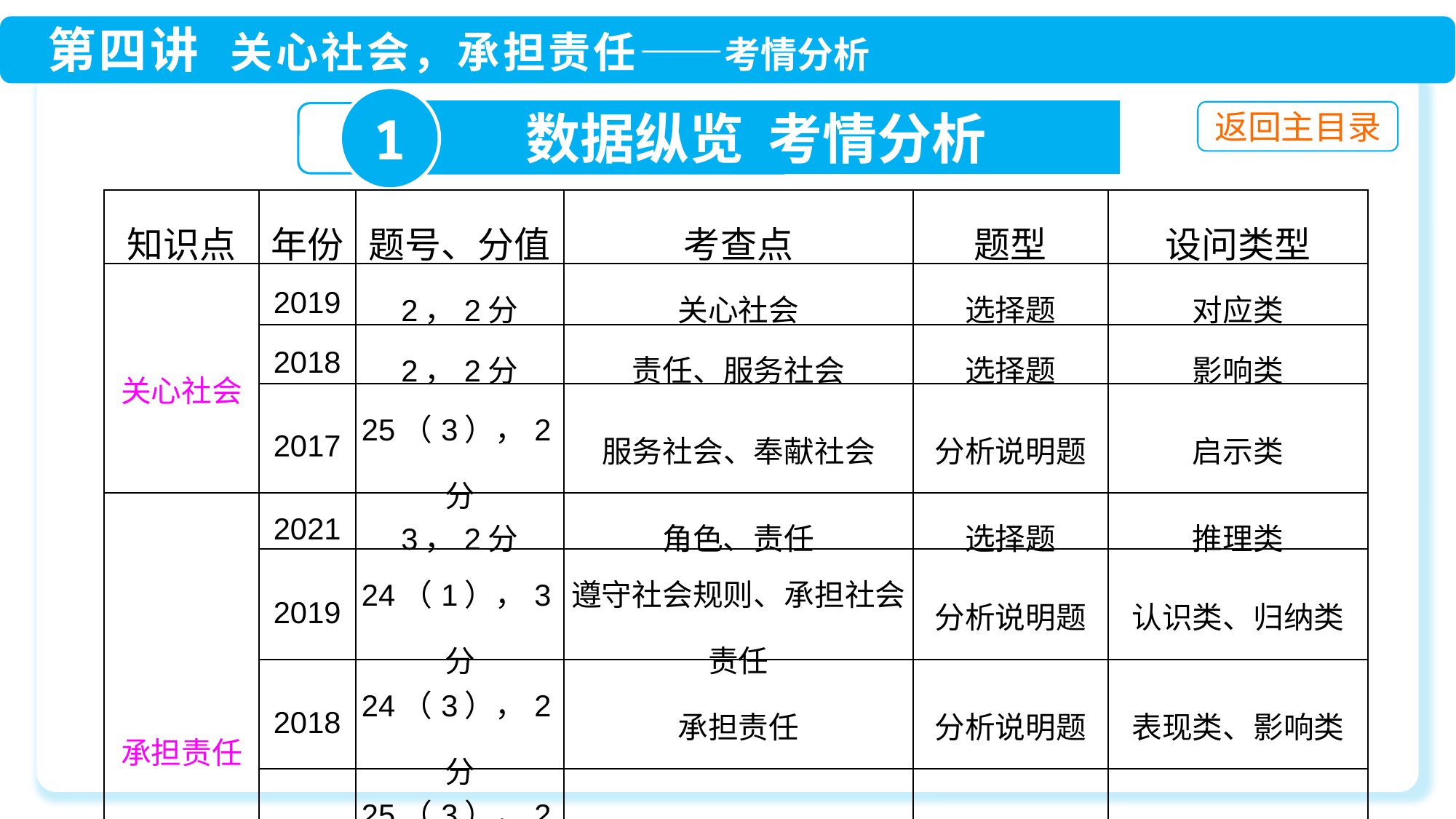

1
数据纵览  考情分析

| 知识点 | 年份 | 题号、分值 | 考查点 | 题型 | 设问类型 |
| --- | --- | --- | --- | --- | --- |
| 关心社会 | 2019 | 2，2分 | 关心社会 | 选择题 | 对应类 |
|  | 2018 | 2，2分 | 责任、服务社会 | 选择题 | 影响类 |
|  | 2017 | 25（3），2分 | 服务社会、奉献社会 | 分析说明题 | 启示类 |
| 承担责任 | 2021 | 3，2分 | 角色、责任 | 选择题 | 推理类 |
|  | 2019 | 24（1），3分 | 遵守社会规则、承担社会责任 | 分析说明题 | 认识类、归纳类 |
|  | 2018 | 24（3），2分 | 承担责任 | 分析说明题 | 表现类、影响类 |
|  | 2017 | 25（3），2分 | 服务社会、奉献社会 | 分析说明题 | 启示类 |
|  | 2016 | 25（3），4分 | 责任、友善、正义等 | 分析说明题 | 表现类 |